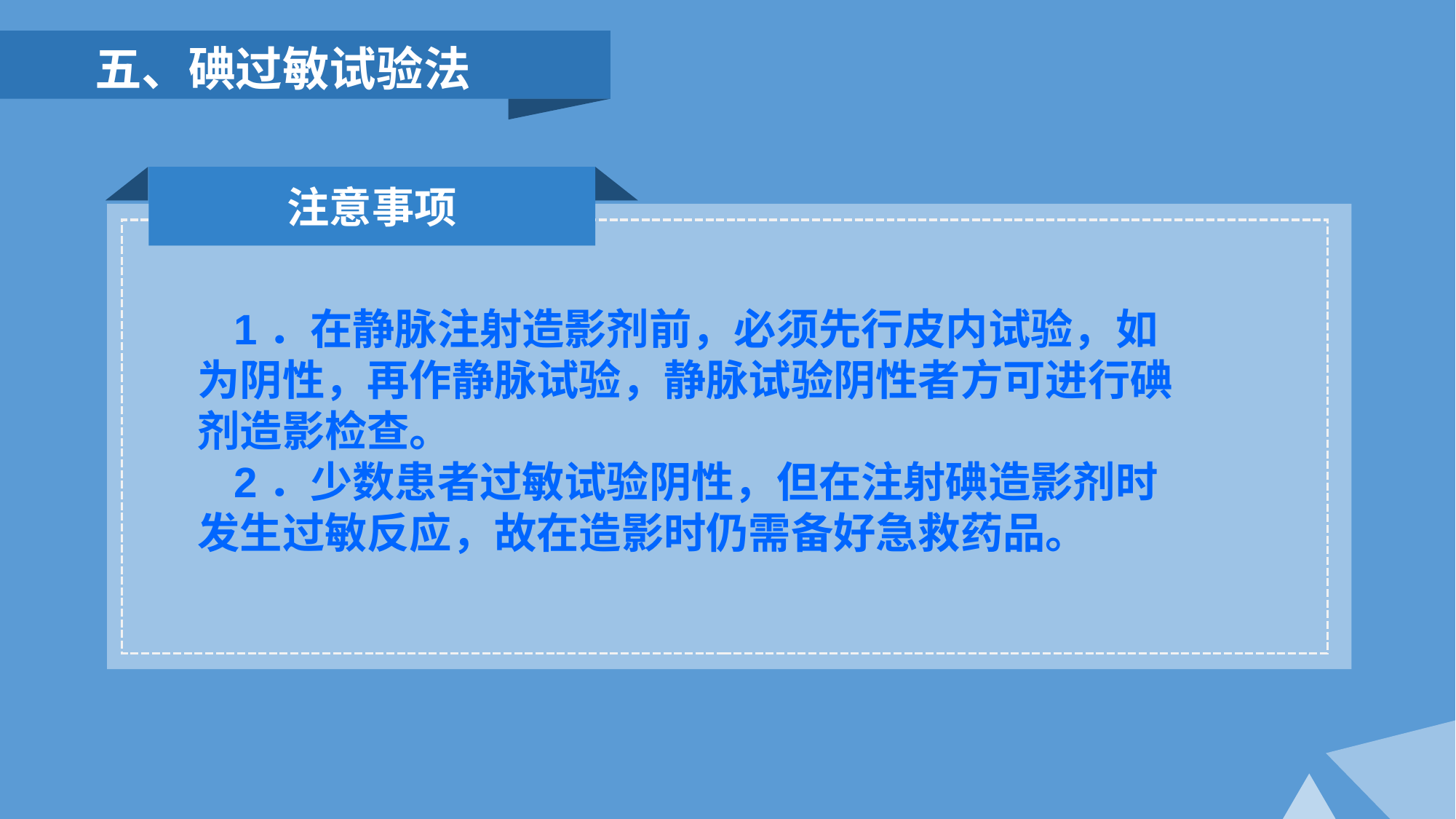

五、碘过敏试验法

注意事项

1．在静脉注射造影剂前，必须先行皮内试验，如为阴性，再作静脉试验，静脉试验阴性者方可进行碘剂造影检查。
2．少数患者过敏试验阴性，但在注射碘造影剂时发生过敏反应，故在造影时仍需备好急救药品。